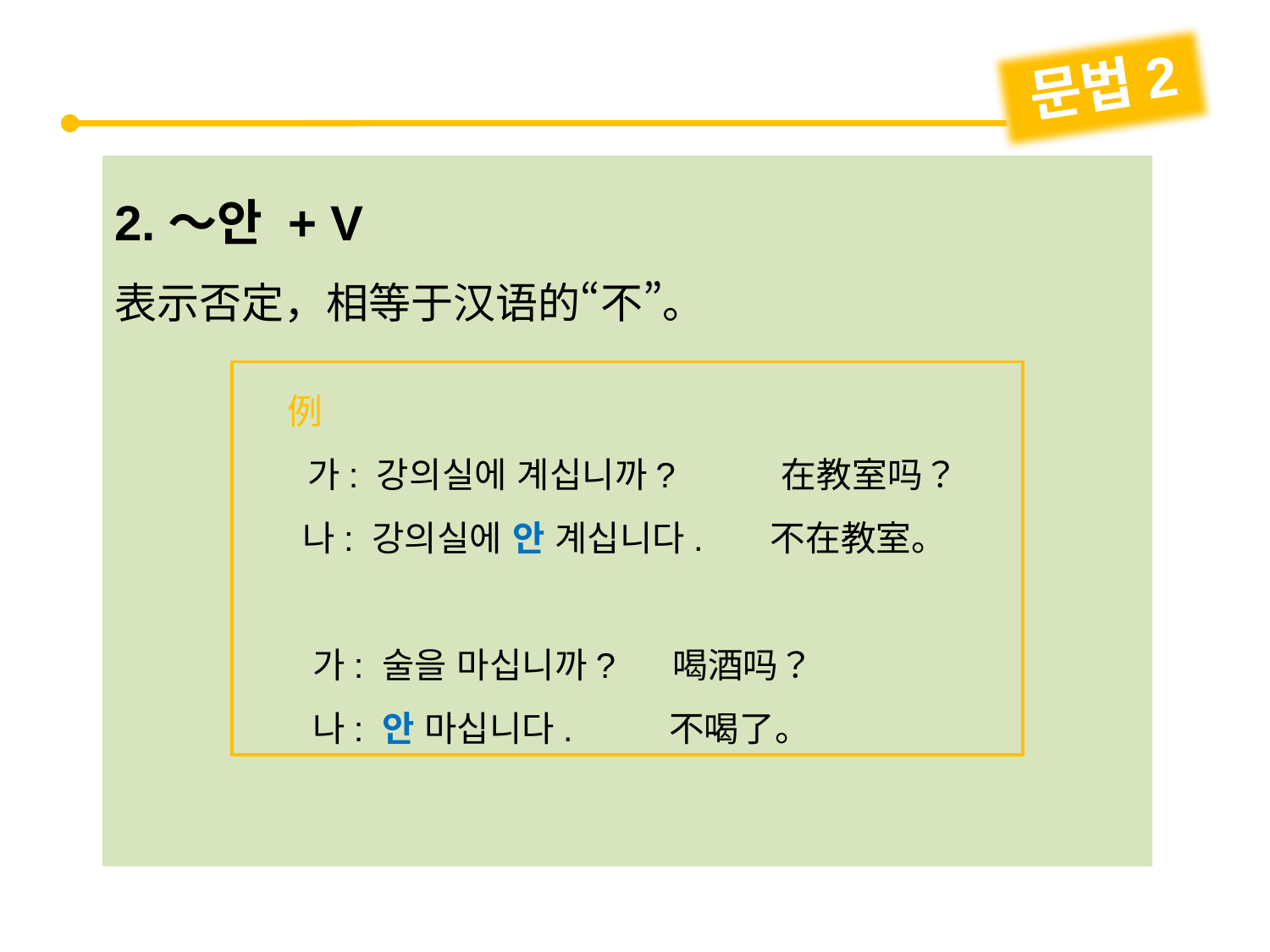

문법2
2.～안 + V
表示否定，相等于汉语的“不”。

    例
       가: 강의실에 계십니까?          在教室吗？
     나: 강의실에 안 계십니다.      不在教室。

      가: 술을 마십니까?     喝酒吗？
      나: 안 마십니다.         不喝了。